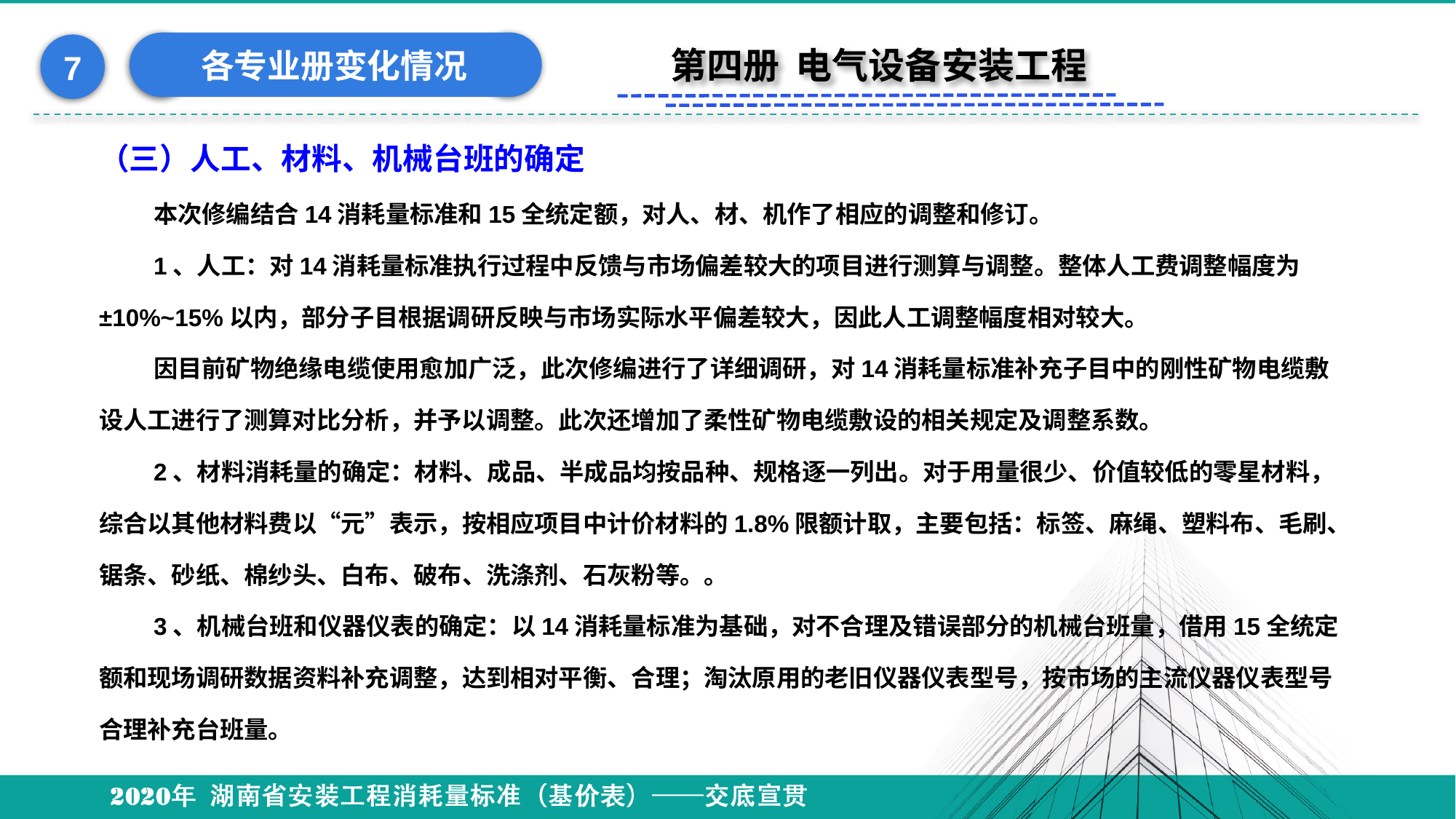

各专业册变化情况

7
第四册  电气设备安装工程
（三）人工、材料、机械台班的确定
本次修编结合14消耗量标准和15全统定额，对人、材、机作了相应的调整和修订。
1、人工：对14消耗量标准执行过程中反馈与市场偏差较大的项目进行测算与调整。整体人工费调整幅度为±10%~15%以内，部分子目根据调研反映与市场实际水平偏差较大，因此人工调整幅度相对较大。
因目前矿物绝缘电缆使用愈加广泛，此次修编进行了详细调研，对14消耗量标准补充子目中的刚性矿物电缆敷设人工进行了测算对比分析，并予以调整。此次还增加了柔性矿物电缆敷设的相关规定及调整系数。
2、材料消耗量的确定：材料、成品、半成品均按品种、规格逐一列出。对于用量很少、价值较低的零星材料，综合以其他材料费以“元”表示，按相应项目中计价材料的1.8%限额计取，主要包括：标签、麻绳、塑料布、毛刷、锯条、砂纸、棉纱头、白布、破布、洗涤剂、石灰粉等。。
3、机械台班和仪器仪表的确定：以14消耗量标准为基础，对不合理及错误部分的机械台班量，借用15全统定额和现场调研数据资料补充调整，达到相对平衡、合理；淘汰原用的老旧仪器仪表型号，按市场的主流仪器仪表型号合理补充台班量。